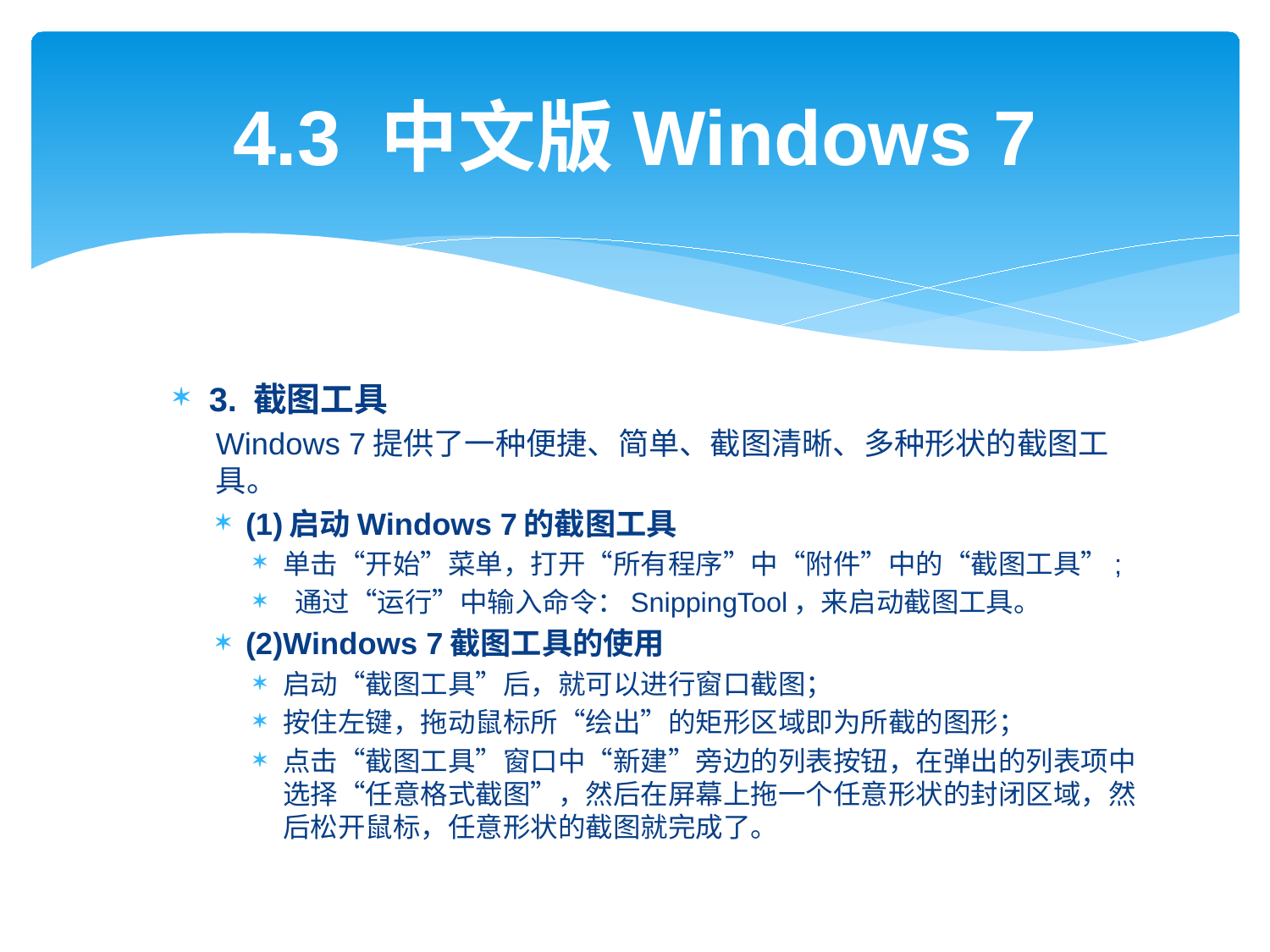

# 4.3 中文版Windows 7
3. 截图工具
Windows 7提供了一种便捷、简单、截图清晰、多种形状的截图工具。
(1)启动Windows 7的截图工具
单击“开始”菜单，打开“所有程序”中“附件”中的“截图工具”;
 通过“运行”中输入命令：SnippingTool，来启动截图工具。
(2)Windows 7截图工具的使用
启动“截图工具”后，就可以进行窗口截图；
按住左键，拖动鼠标所“绘出”的矩形区域即为所截的图形；
点击“截图工具”窗口中“新建”旁边的列表按钮，在弹出的列表项中选择“任意格式截图”，然后在屏幕上拖一个任意形状的封闭区域，然后松开鼠标，任意形状的截图就完成了。